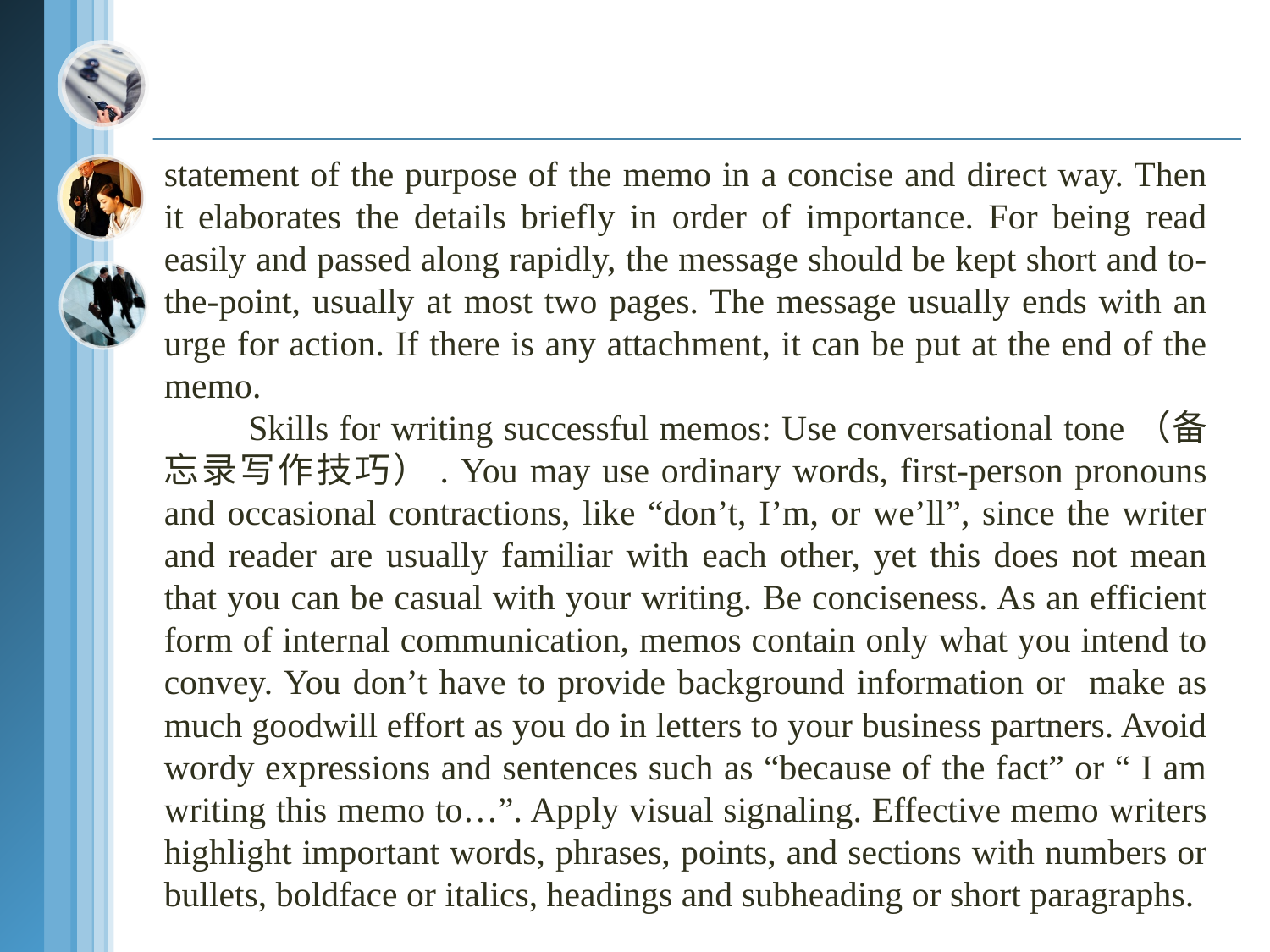

statement of the purpose of the memo in a concise and direct way. Then it elaborates the details briefly in order of importance. For being read easily and passed along rapidly, the message should be kept short and to-the-point, usually at most two pages. The message usually ends with an urge for action. If there is any attachment, it can be put at the end of the memo.
        Skills for writing successful memos: Use conversational tone（备忘录写作技巧）. You may use ordinary words, first-person pronouns and occasional contractions, like “don’t, I’m, or we’ll”, since the writer and reader are usually familiar with each other, yet this does not mean that you can be casual with your writing. Be conciseness. As an efficient form of internal communication, memos contain only what you intend to convey. You don’t have to provide background information or  make as much goodwill effort as you do in letters to your business partners. Avoid wordy expressions and sentences such as “because of the fact” or “ I am writing this memo to…”. Apply visual signaling. Effective memo writers highlight important words, phrases, points, and sections with numbers or bullets, boldface or italics, headings and subheading or short paragraphs.